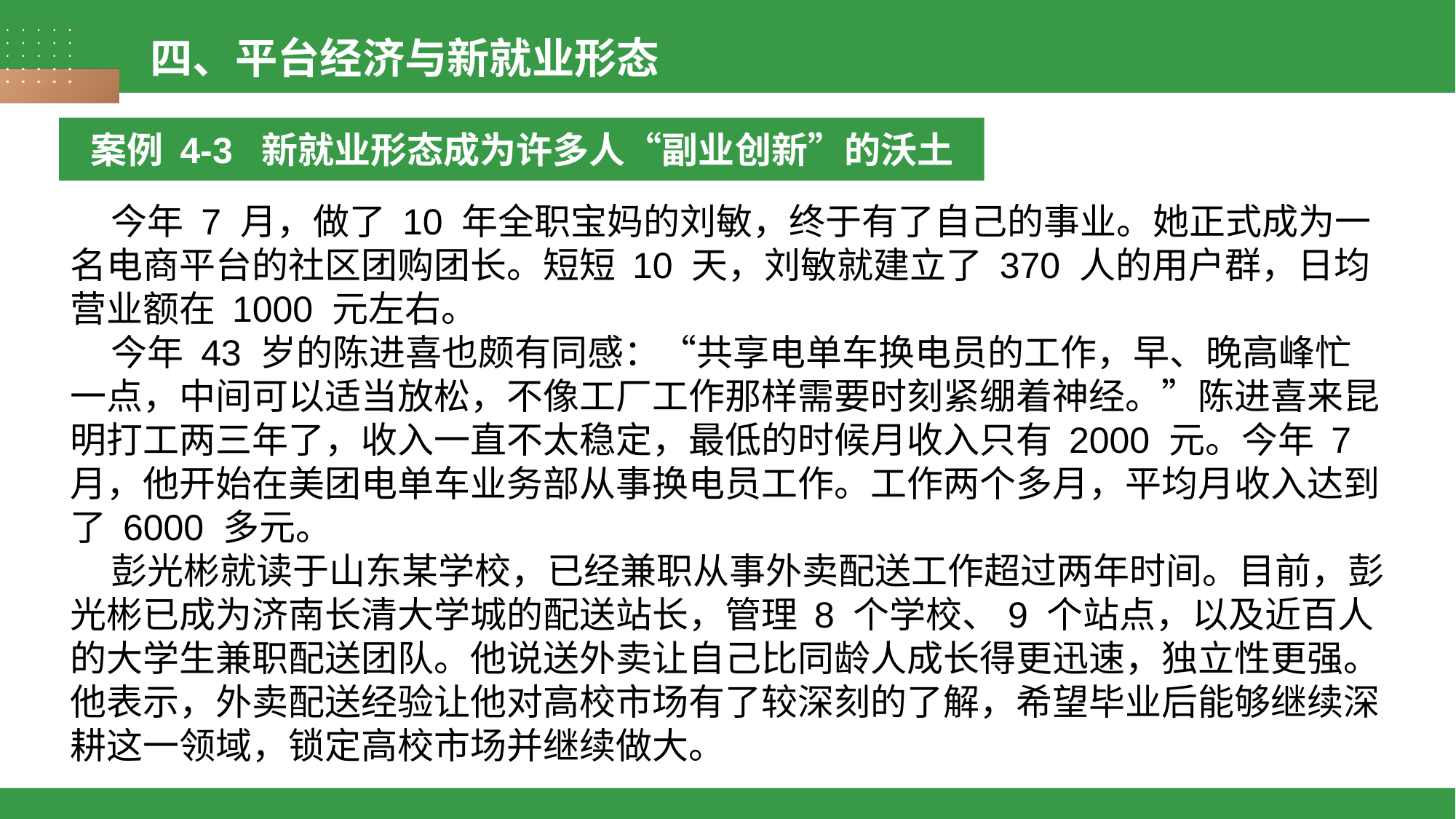

四、平台经济与新就业形态
案例 4-3  新就业形态成为许多人“副业创新”的沃土
    今年 7 月，做了 10 年全职宝妈的刘敏，终于有了自己的事业。她正式成为一名电商平台的社区团购团长。短短 10 天，刘敏就建立了 370 人的用户群，日均营业额在 1000 元左右。
    今年 43 岁的陈进喜也颇有同感：“共享电单车换电员的工作，早、晚高峰忙一点，中间可以适当放松，不像工厂工作那样需要时刻紧绷着神经。”陈进喜来昆明打工两三年了，收入一直不太稳定，最低的时候月收入只有 2000 元。今年 7 月，他开始在美团电单车业务部从事换电员工作。工作两个多月，平均月收入达到了 6000 多元。
    彭光彬就读于山东某学校，已经兼职从事外卖配送工作超过两年时间。目前，彭光彬已成为济南长清大学城的配送站长，管理 8 个学校、9 个站点，以及近百人的大学生兼职配送团队。他说送外卖让自己比同龄人成长得更迅速，独立性更强。他表示，外卖配送经验让他对高校市场有了较深刻的了解，希望毕业后能够继续深耕这一领域，锁定高校市场并继续做大。